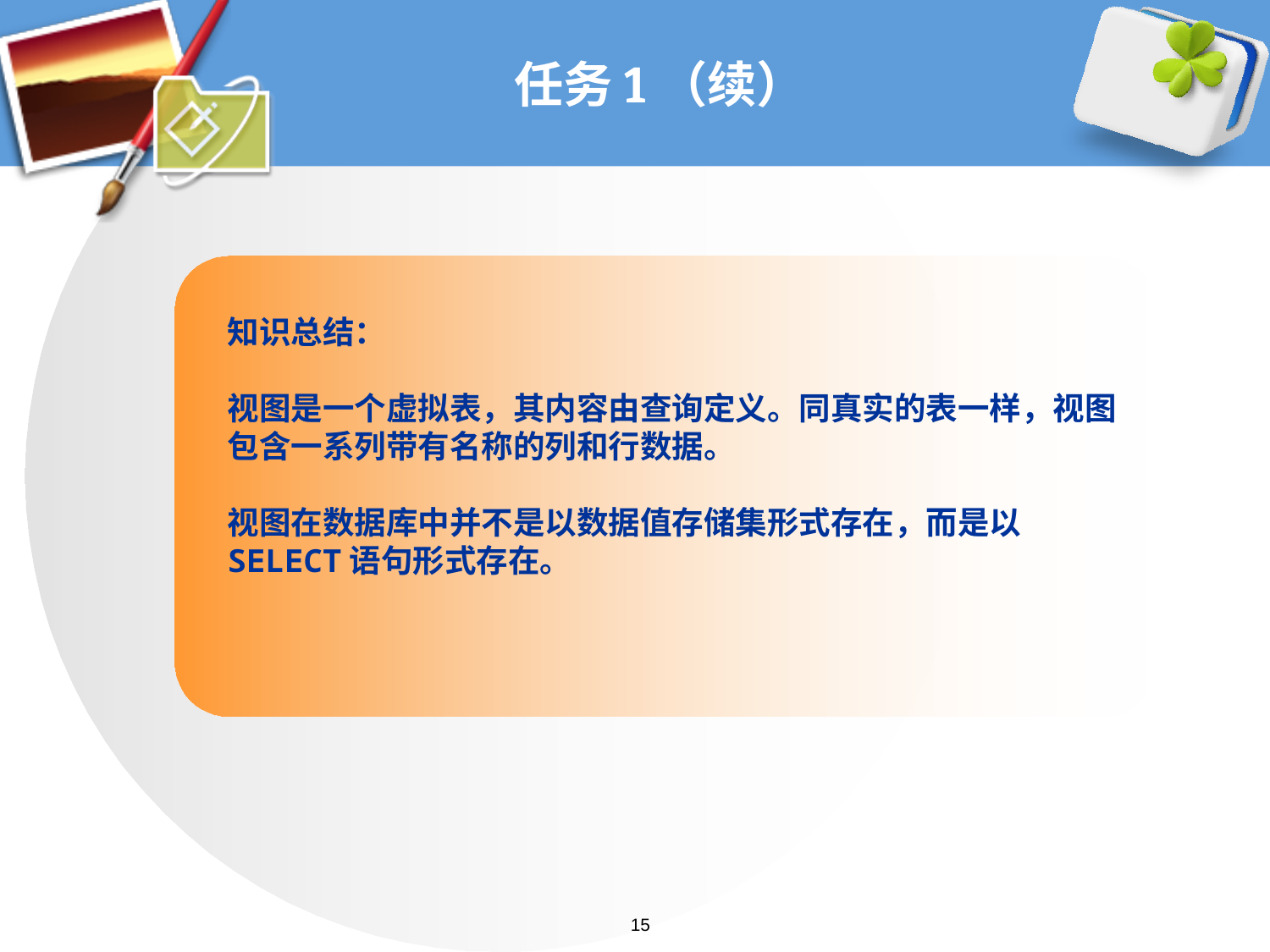

# 任务1（续）

知识总结：

视图是一个虚拟表，其内容由查询定义。同真实的表一样，视图包含一系列带有名称的列和行数据。

视图在数据库中并不是以数据值存储集形式存在，而是以SELECT语句形式存在。
15